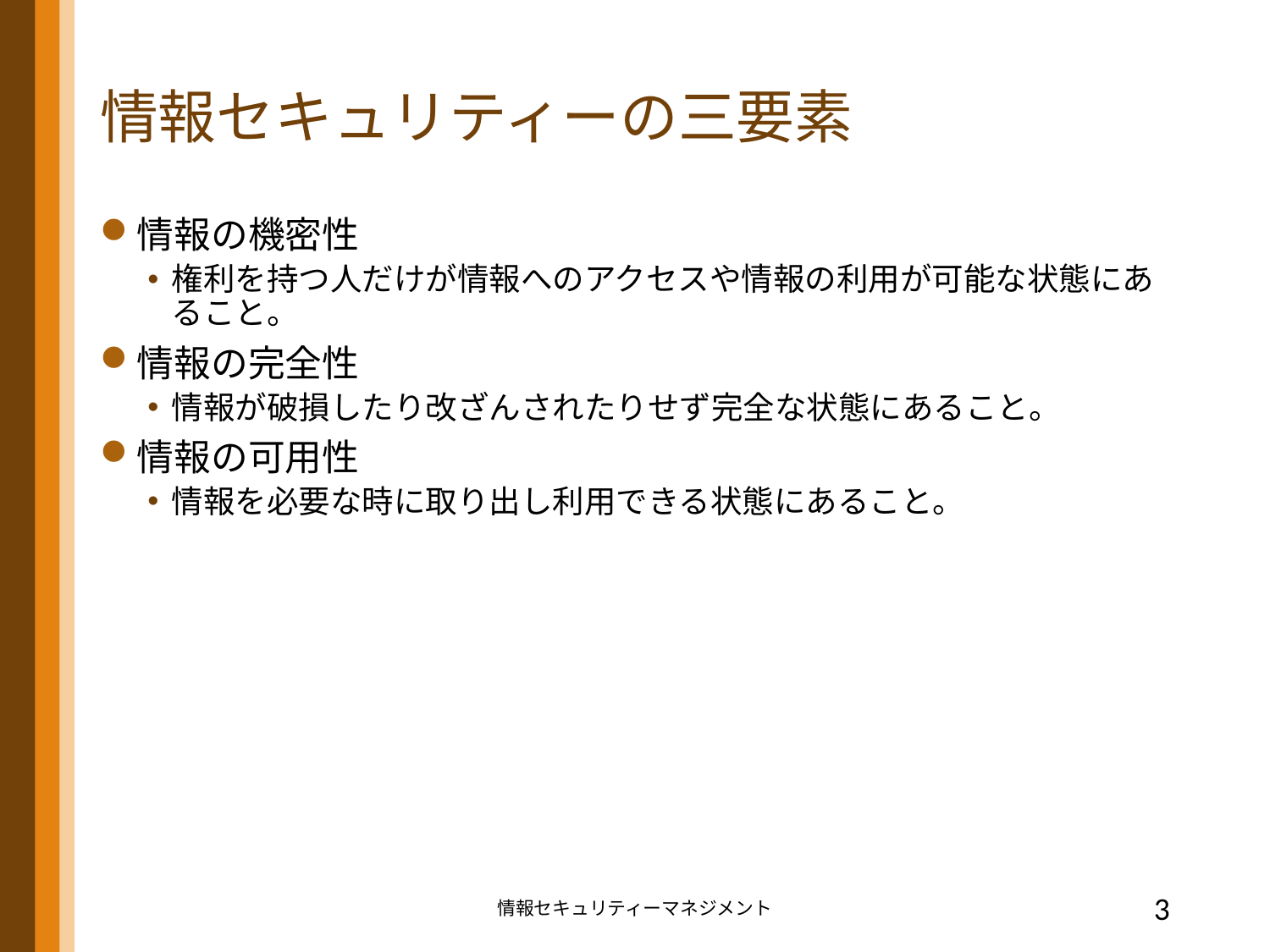

# 情報セキュリティーの三要素
情報の機密性
権利を持つ人だけが情報へのアクセスや情報の利用が可能な状態にあること。
情報の完全性
情報が破損したり改ざんされたりせず完全な状態にあること。
情報の可用性
情報を必要な時に取り出し利用できる状態にあること。
情報セキュリティーマネジメント
3